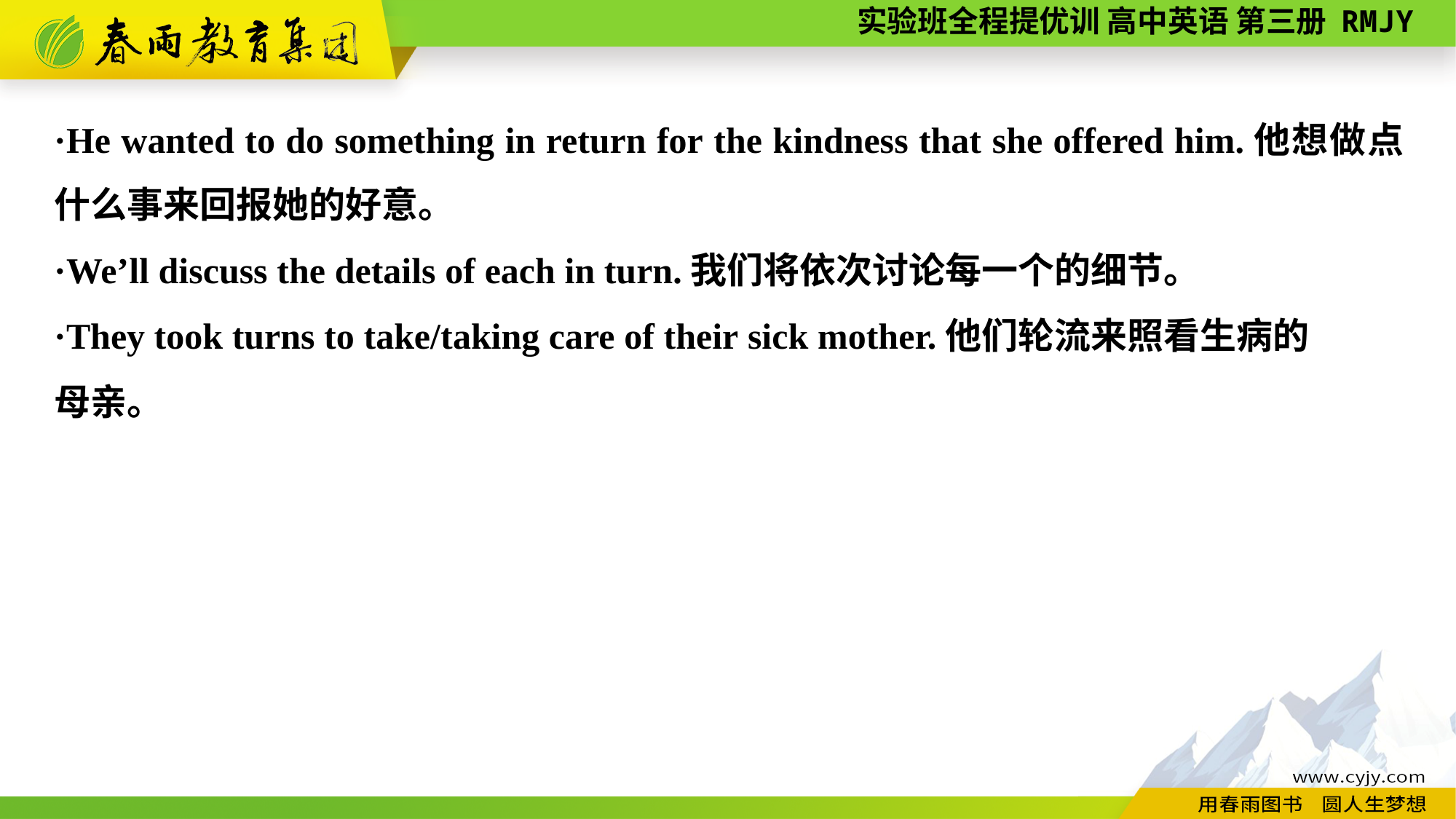

·He wanted to do something in return for the kindness that she offered him.他想做点什么事来回报她的好意。
·We’ll discuss the details of each in turn.我们将依次讨论每一个的细节。
·They took turns to take/taking care of their sick mother.他们轮流来照看生病的
母亲。